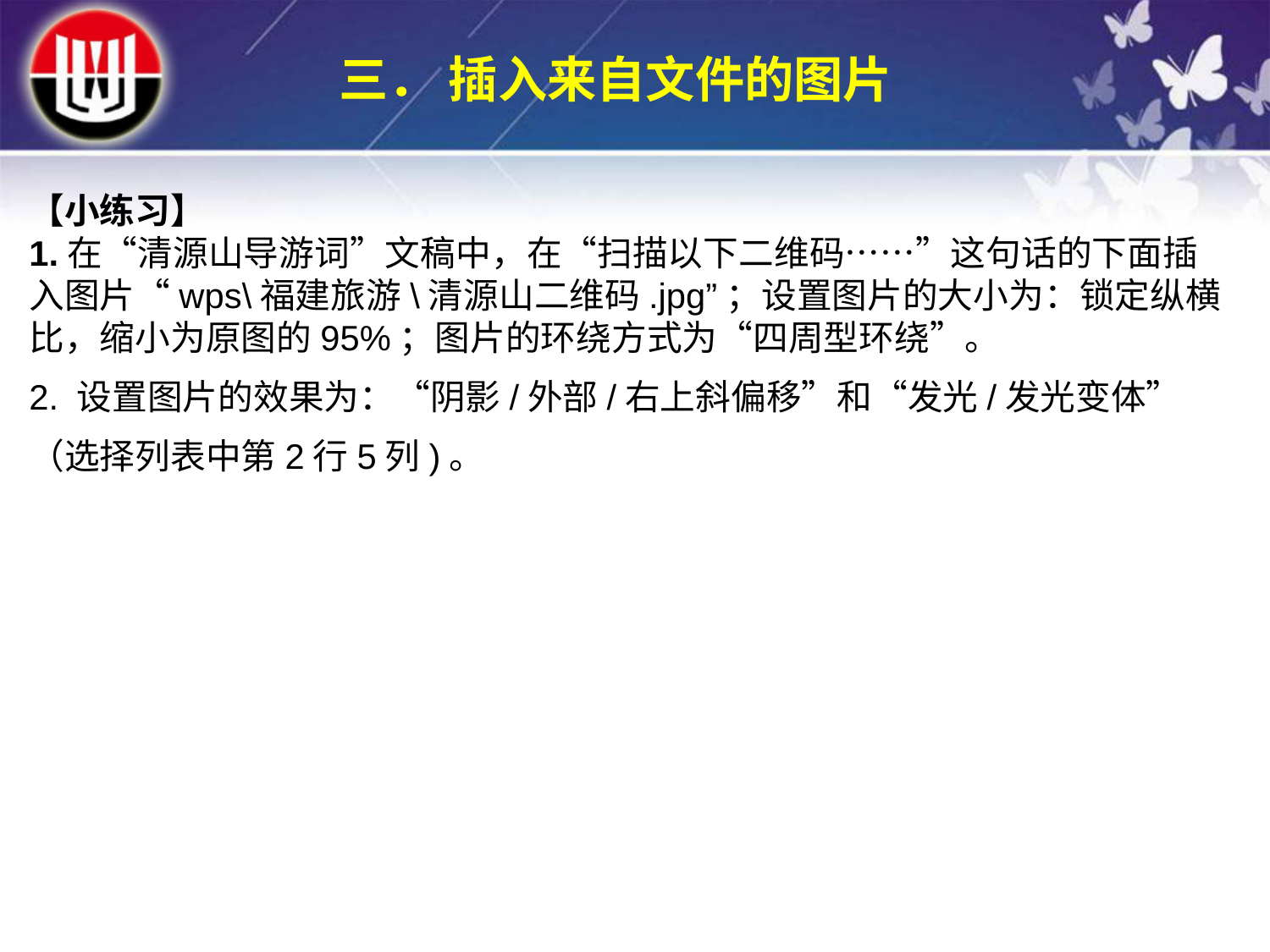

三． 插入来自文件的图片
【小练习】1.在“清源山导游词”文稿中，在“扫描以下二维码……”这句话的下面插入图片“wps\福建旅游\清源山二维码.jpg”；设置图片的大小为：锁定纵横比，缩小为原图的95%；图片的环绕方式为“四周型环绕”。2. 设置图片的效果为：“阴影/外部/右上斜偏移”和“发光/发光变体”（选择列表中第2行5列)。